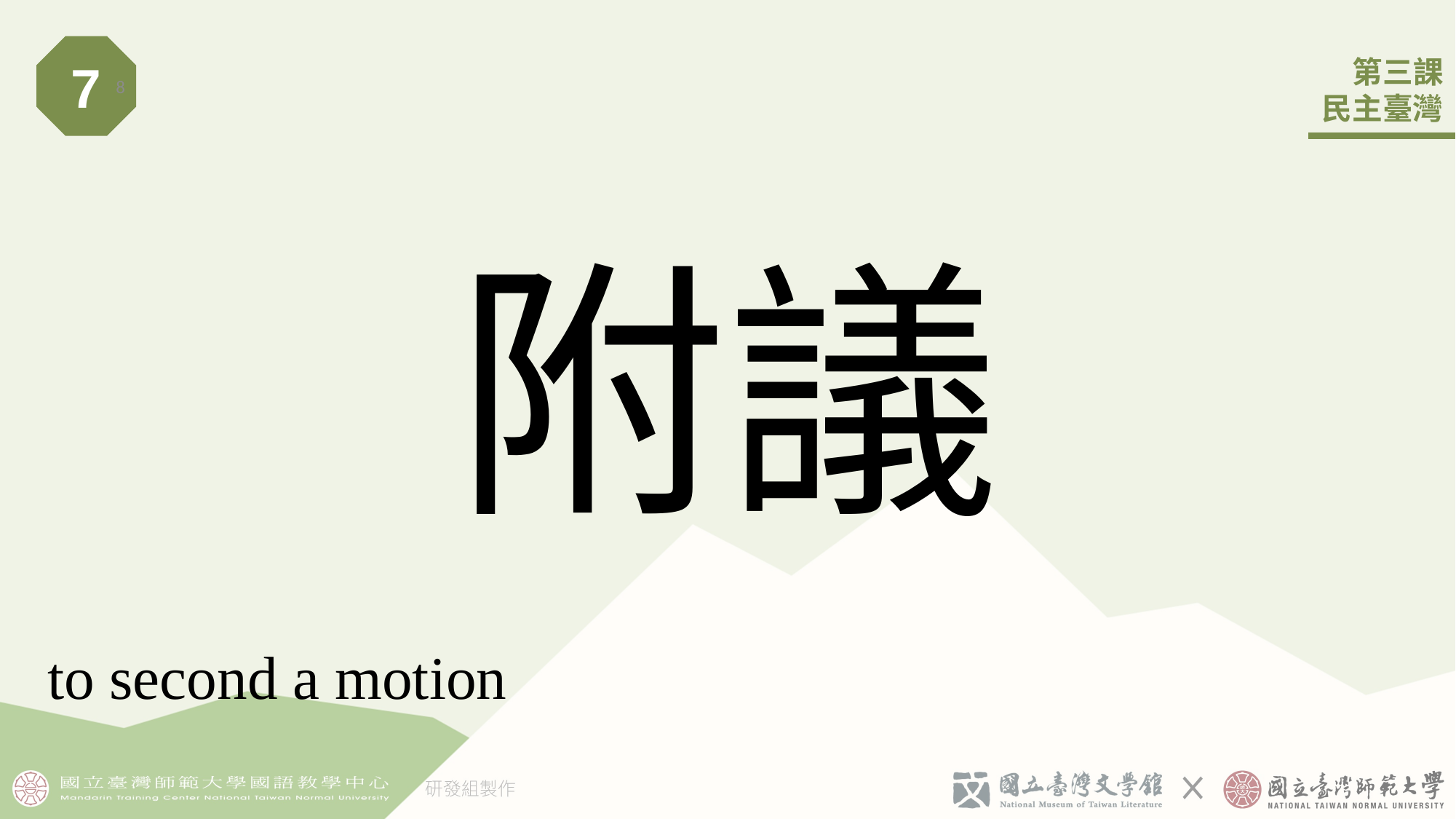

7
8
# 附議
to second a motion